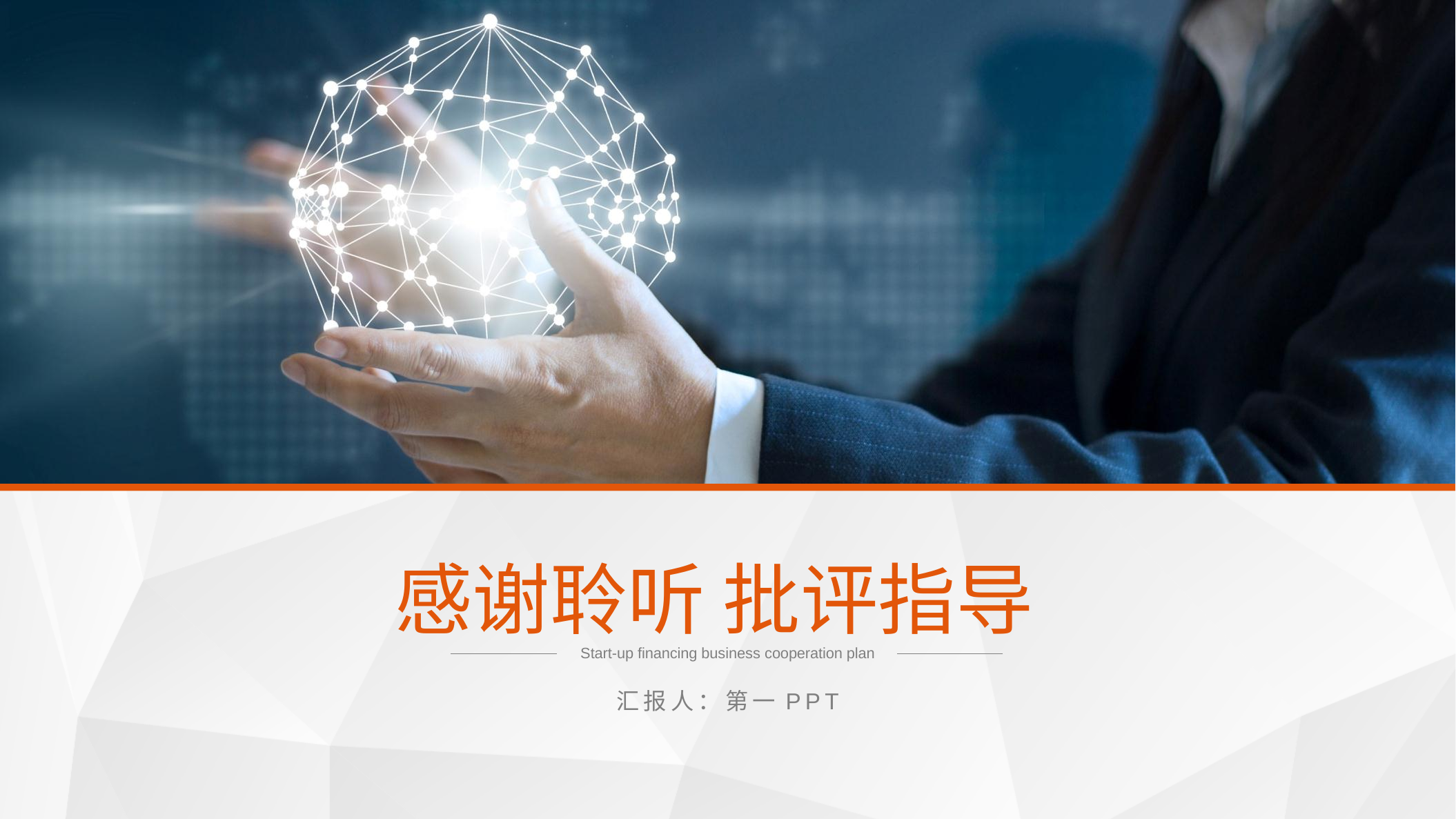

感谢聆听 批评指导
Start-up financing business cooperation plan
汇报人：第一PPT